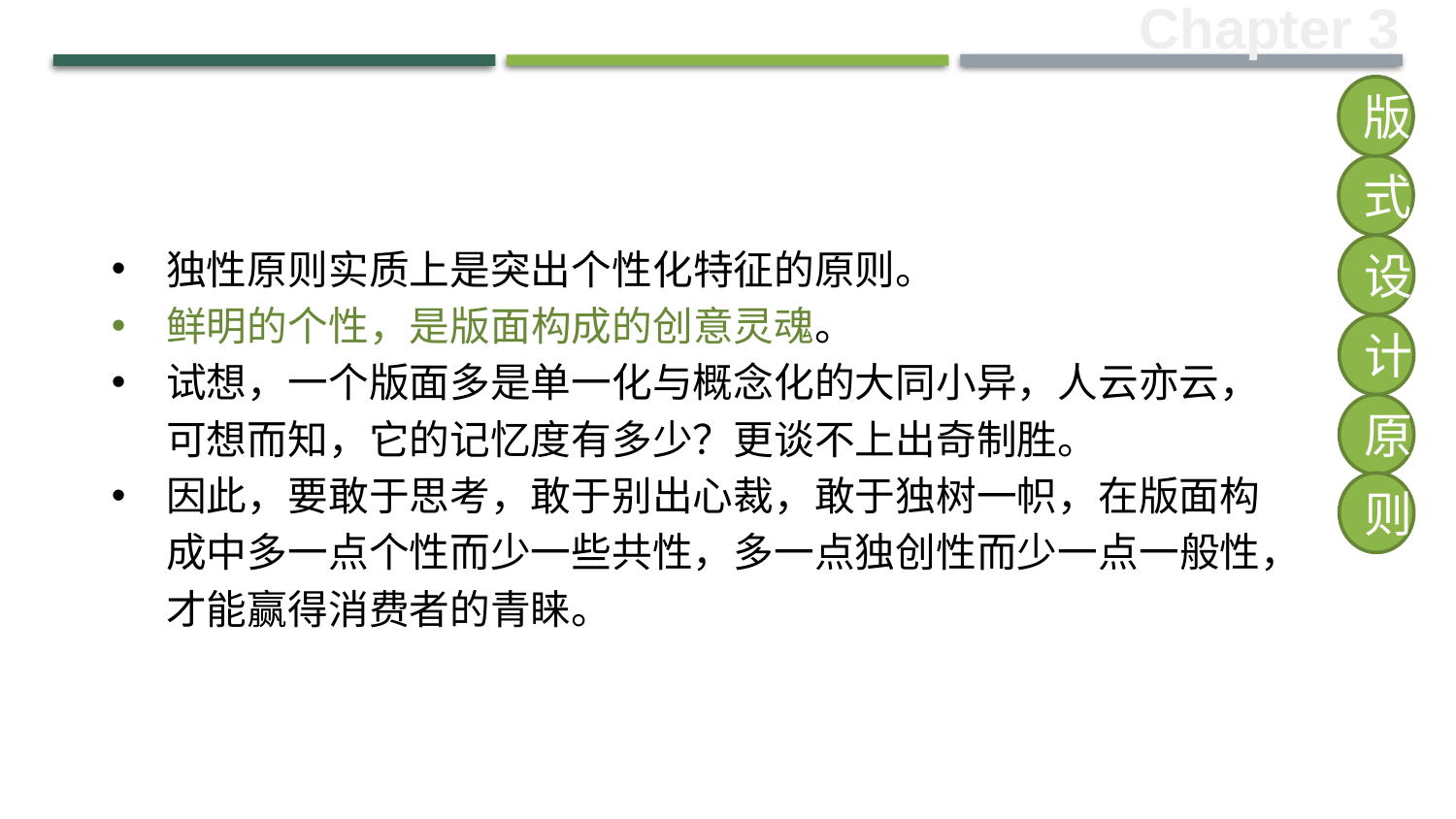

Chapter 3
版
式

独性原则实质上是突出个性化特征的原则。
鲜明的个性，是版面构成的创意灵魂。
试想，一个版面多是单一化与概念化的大同小异，人云亦云，可想而知，它的记忆度有多少？更谈不上出奇制胜。
因此，要敢于思考，敢于别出心裁，敢于独树一帜，在版面构成中多一点个性而少一些共性，多一点独创性而少一点一般性，才能赢得消费者的青睐。
设
计
原
则